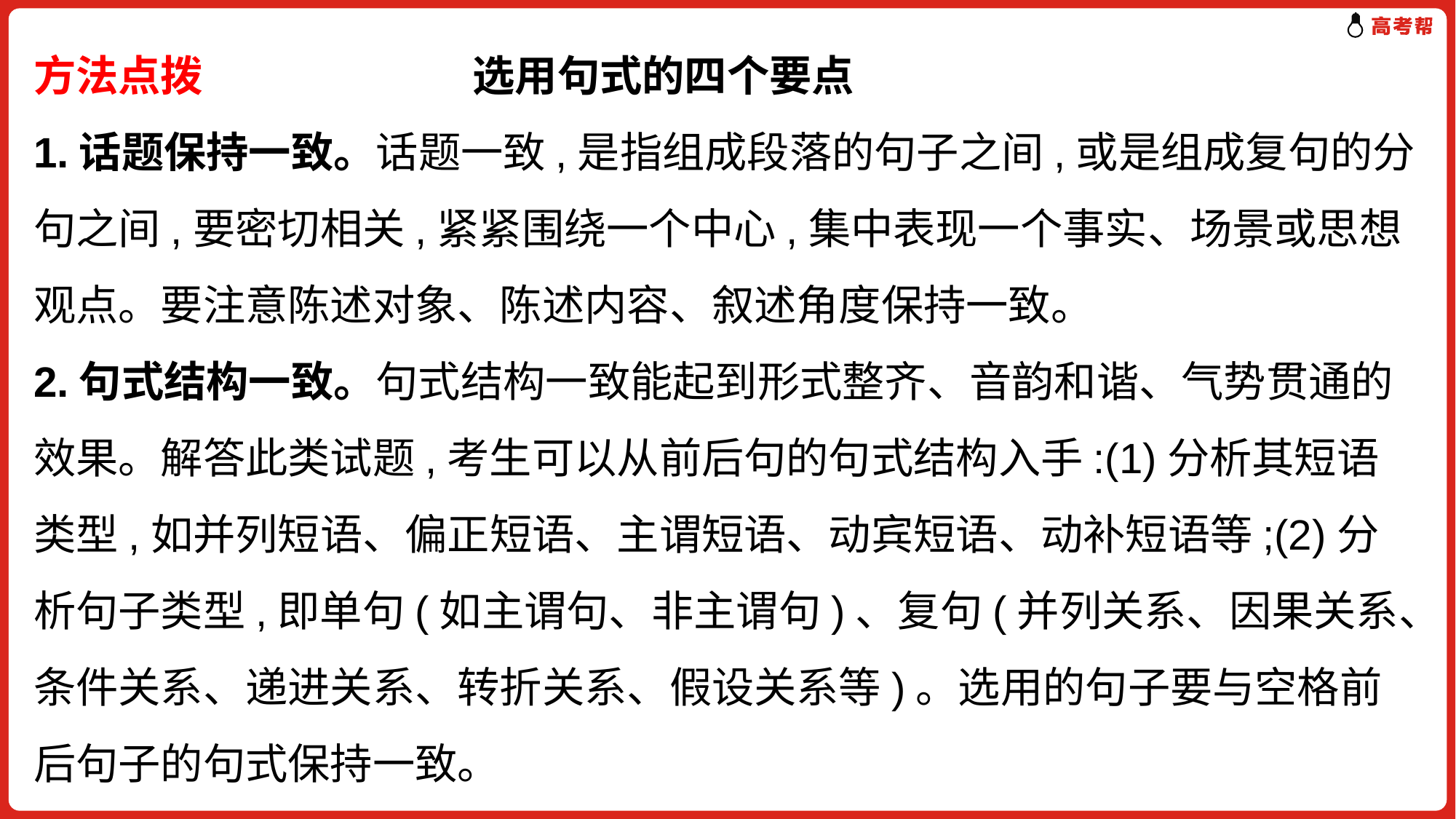

方法点拨                            选用句式的四个要点
1.话题保持一致。话题一致,是指组成段落的句子之间,或是组成复句的分句之间,要密切相关,紧紧围绕一个中心,集中表现一个事实、场景或思想观点。要注意陈述对象、陈述内容、叙述角度保持一致。
2.句式结构一致。句式结构一致能起到形式整齐、音韵和谐、气势贯通的效果。解答此类试题,考生可以从前后句的句式结构入手:(1)分析其短语类型,如并列短语、偏正短语、主谓短语、动宾短语、动补短语等;(2)分析句子类型,即单句(如主谓句、非主谓句)、复句(并列关系、因果关系、条件关系、递进关系、转折关系、假设关系等)。选用的句子要与空格前后句子的句式保持一致。